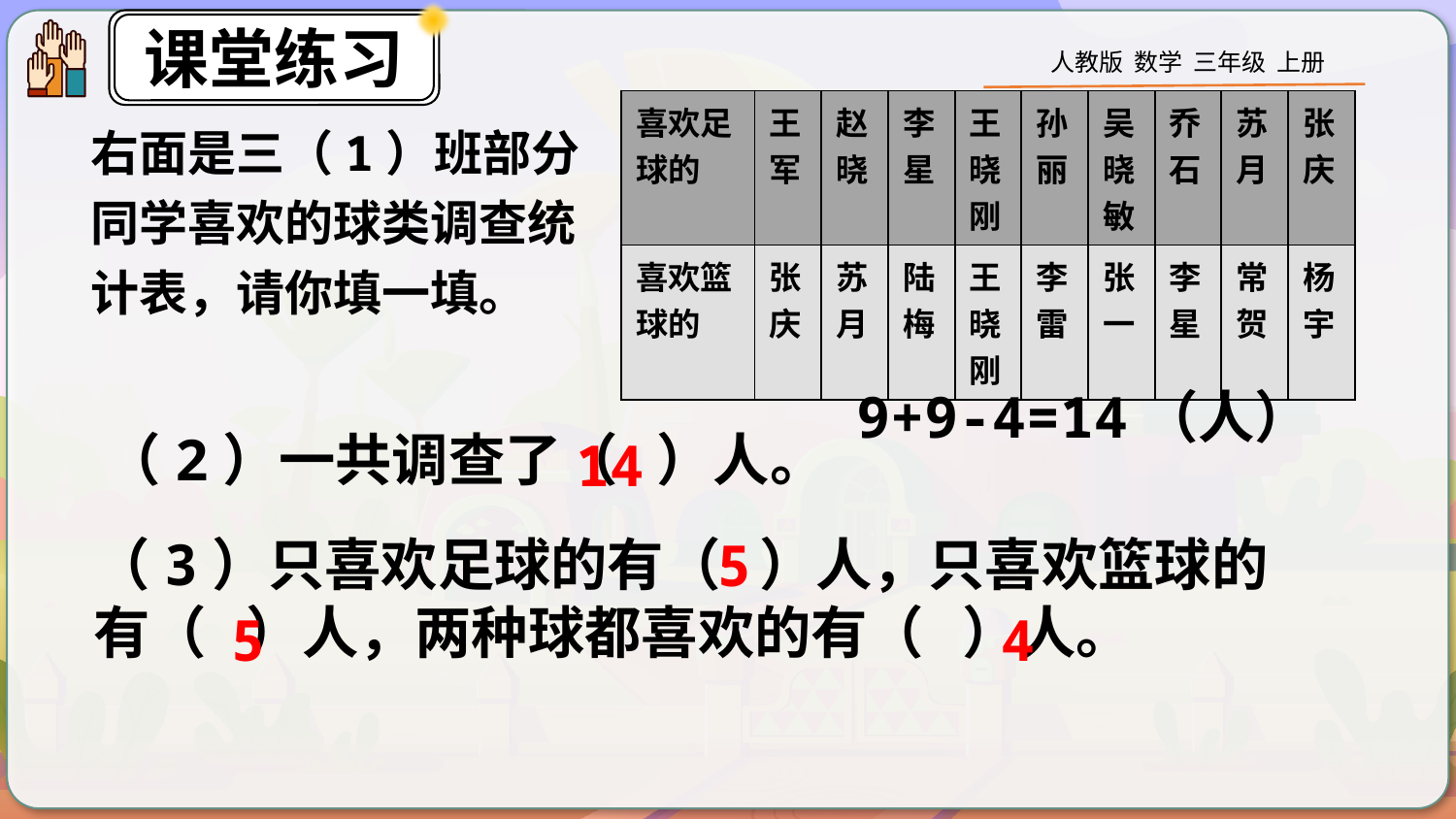

| 喜欢足球的 | 王军 | 赵晓 | 李星 | 王晓刚 | 孙丽 | 吴晓敏 | 乔石 | 苏月 | 张庆 |
| --- | --- | --- | --- | --- | --- | --- | --- | --- | --- |
| 喜欢篮球的 | 张庆 | 苏月 | 陆梅 | 王晓刚 | 李雷 | 张一 | 李星 | 常贺 | 杨宇 |
右面是三（1）班部分同学喜欢的球类调查统计表，请你填一填。
9+9-4=14（人）
（2）一共调查了（   ）人。
14
（3）只喜欢足球的有（   ）人，只喜欢篮球的有（   ）人，两种球都喜欢的有（   ）人。
5
5
4